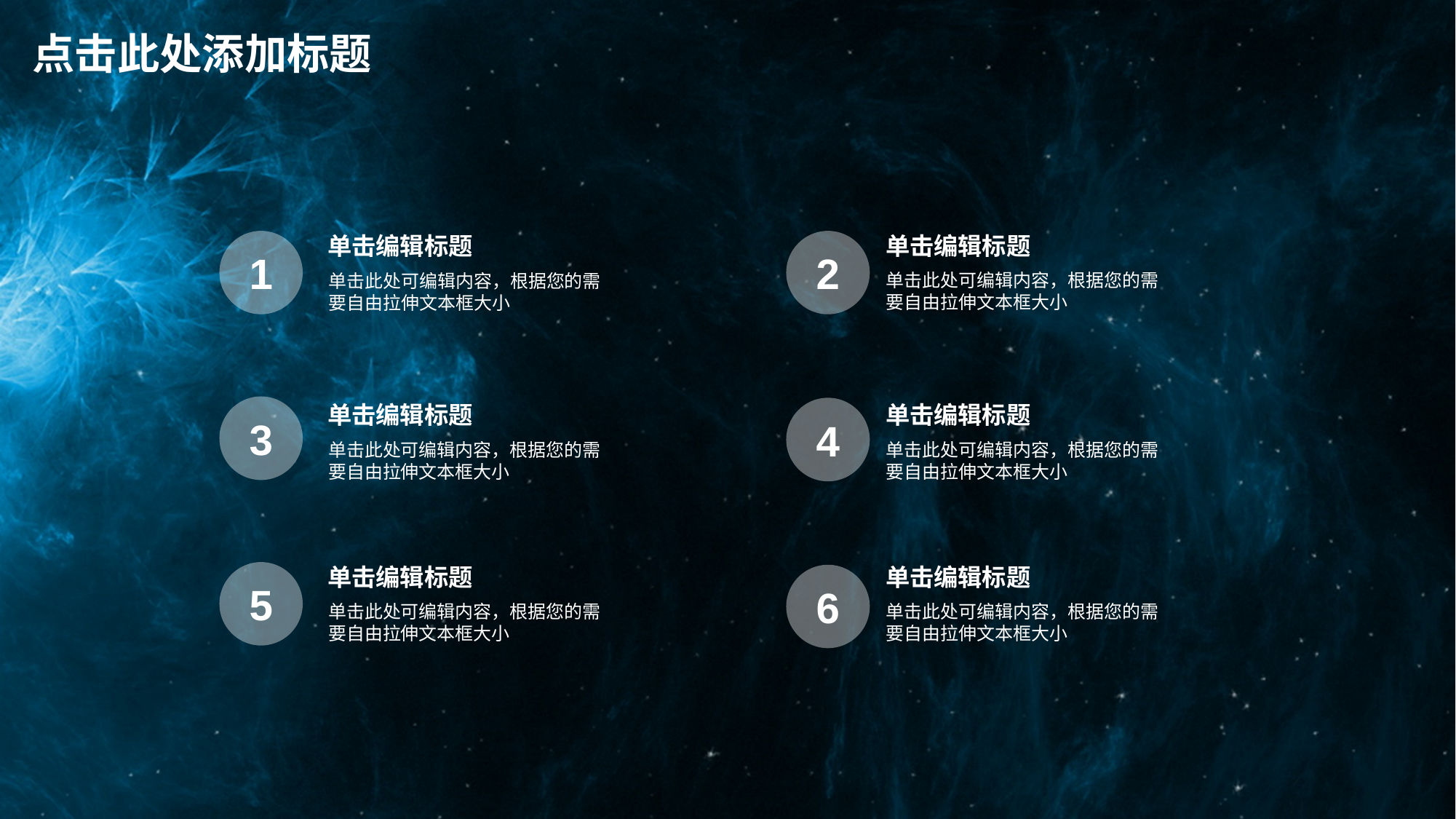

点击此处添加标题
1
单击编辑标题
2
单击编辑标题
单击此处可编辑内容，根据您的需要自由拉伸文本框大小
单击此处可编辑内容，根据您的需要自由拉伸文本框大小
3
4
单击编辑标题
单击此处可编辑内容，根据您的需要自由拉伸文本框大小
单击编辑标题
单击此处可编辑内容，根据您的需要自由拉伸文本框大小
5
单击编辑标题
单击此处可编辑内容，根据您的需要自由拉伸文本框大小
单击编辑标题
单击此处可编辑内容，根据您的需要自由拉伸文本框大小
6